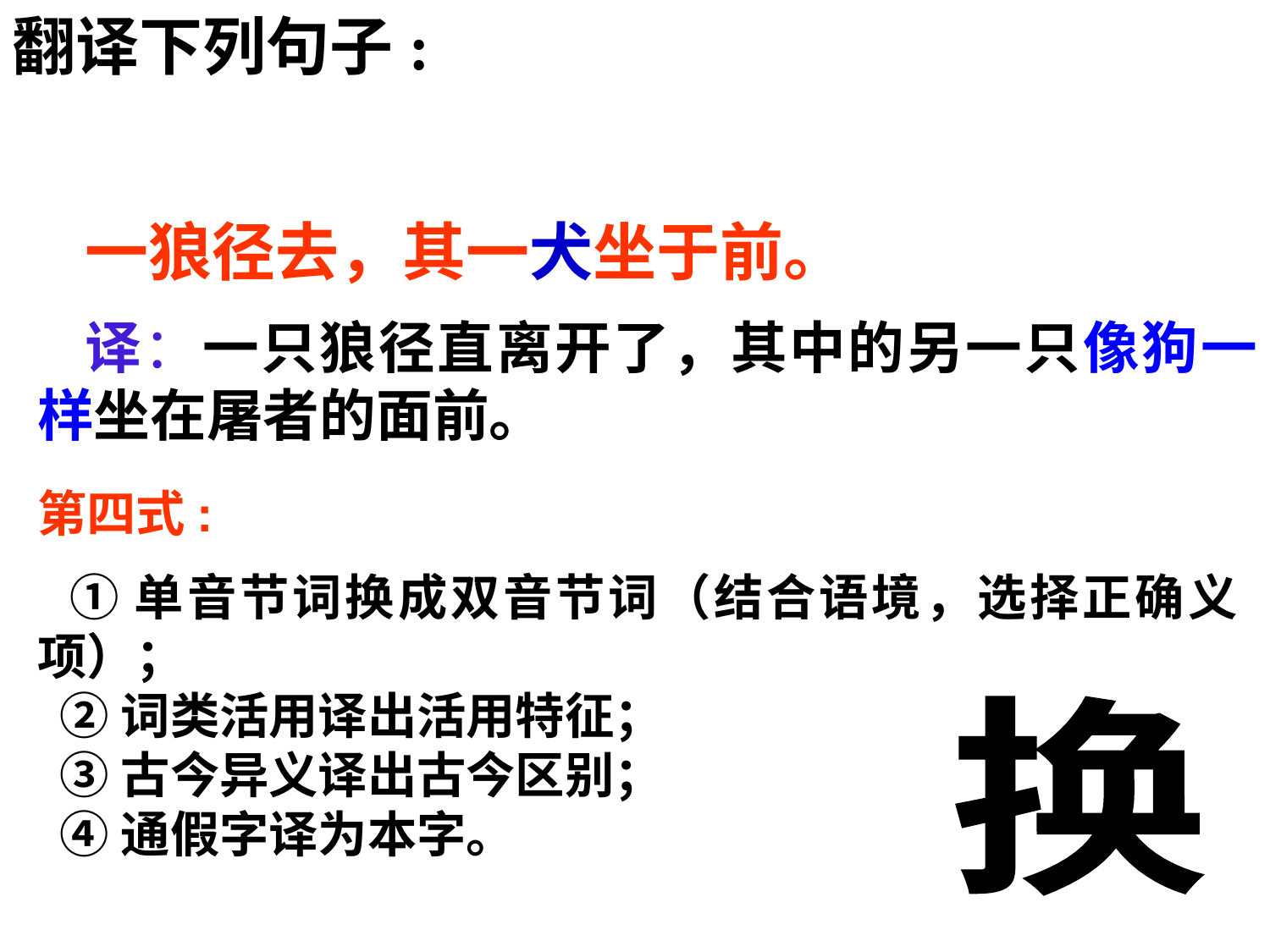

翻译下列句子:
    一狼径去，其一犬坐于前。
    译：一只狼径直离开了，其中的另一只像狗一样坐在屠者的面前。
第四式:
  ①单音节词换成双音节词（结合语境，选择正确义项）；
  ②词类活用译出活用特征；
  ③古今异义译出古今区别；
  ④通假字译为本字。
换